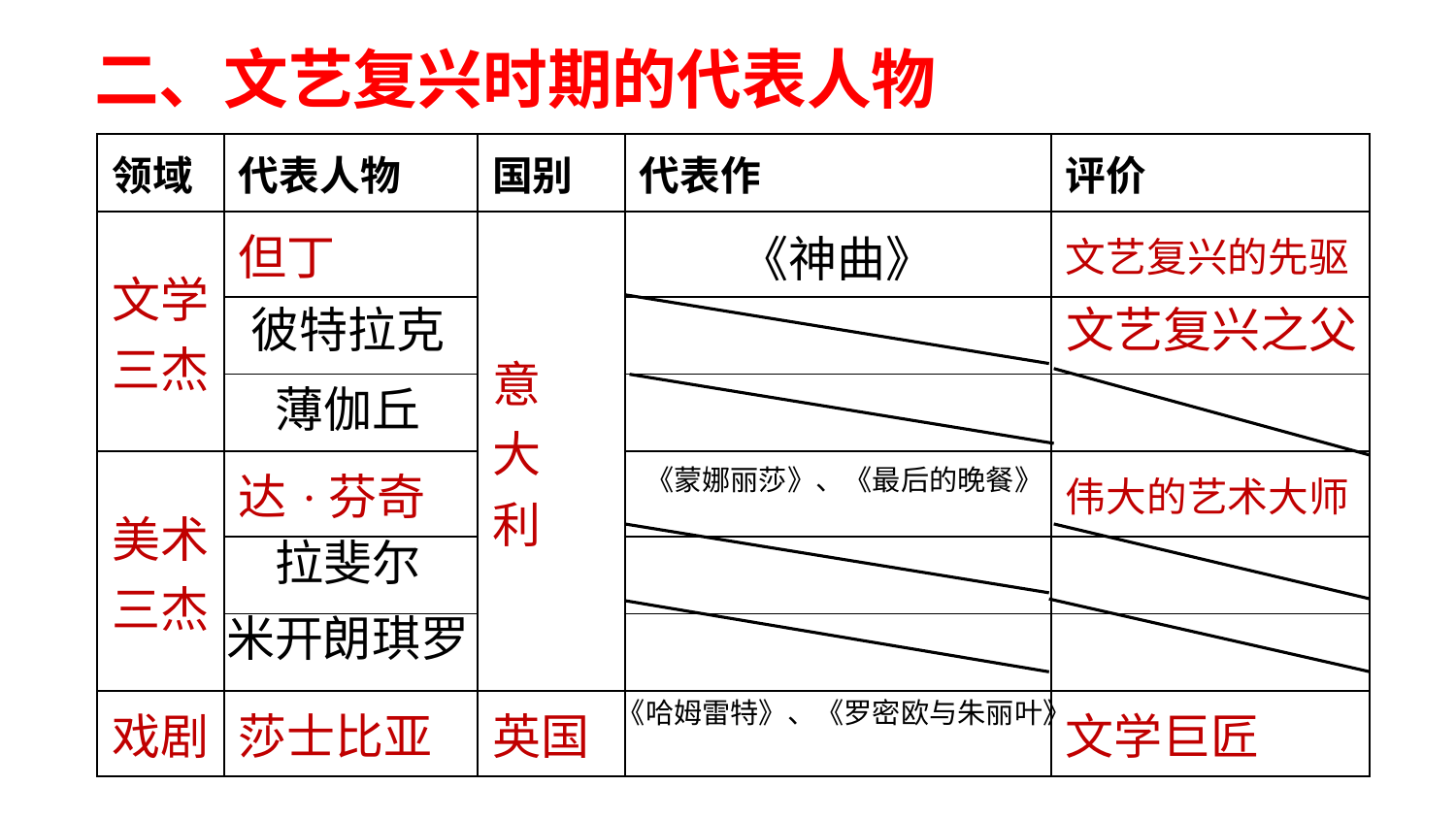

二、文艺复兴时期的代表人物
| 领域 | 代表人物 | 国别 | 代表作 | 评价 |
| --- | --- | --- | --- | --- |
| 文学三杰 | 但丁 | 意 大 利 |  | 文艺复兴的先驱 |
|  |  |  |  |  |
|  |  |  |  |  |
| 美术三杰 | 达·芬奇 |  |  | 伟大的艺术大师 |
|  |  |  |  |  |
|  |  |  |  |  |
| 戏剧 | 莎士比亚 | 英国 |  | 文学巨匠 |
《神曲》
文艺复兴之父
彼特拉克
薄伽丘
《蒙娜丽莎》、《最后的晚餐》
拉斐尔
米开朗琪罗
《哈姆雷特》、《罗密欧与朱丽叶》